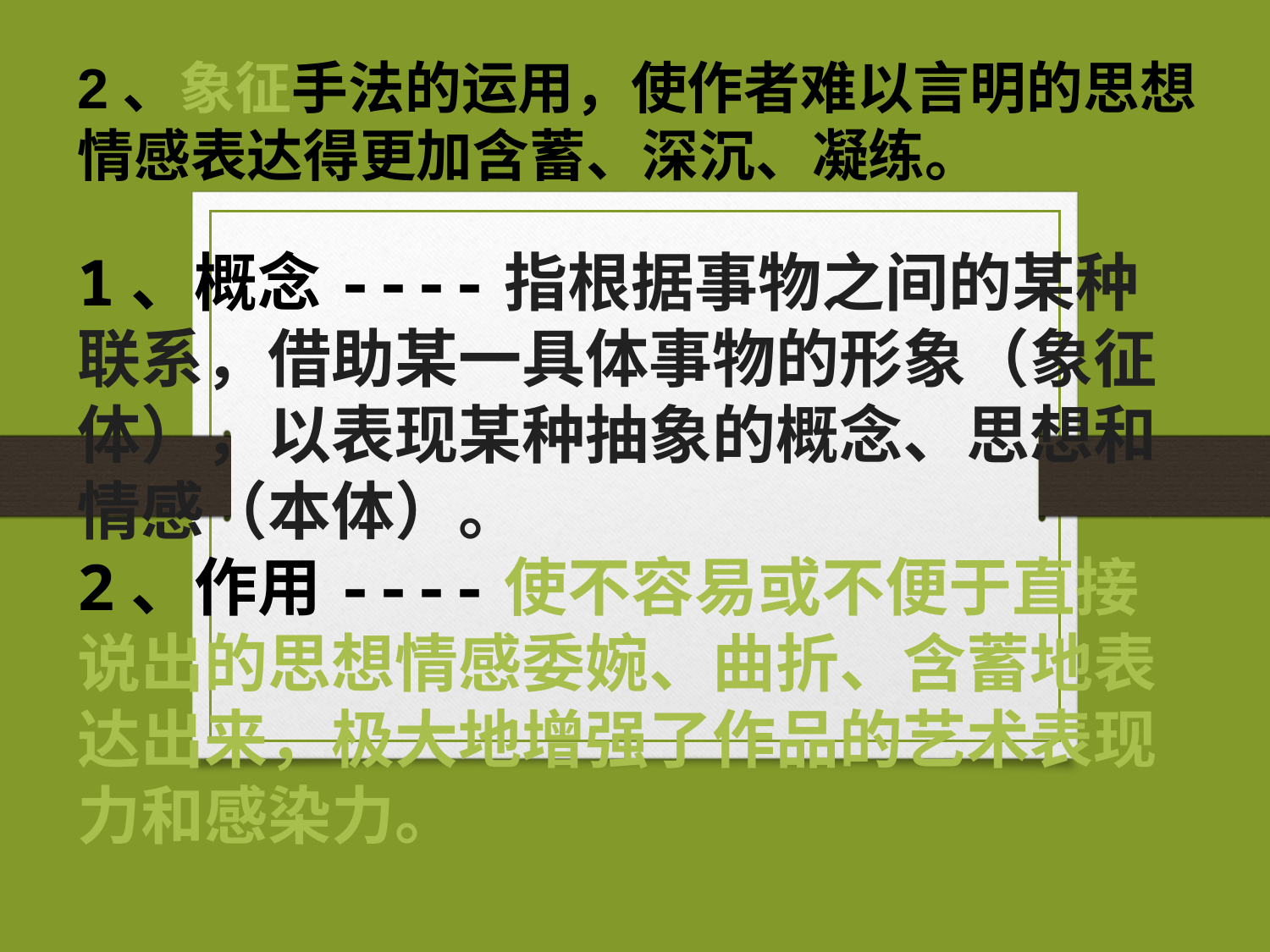

2、象征手法的运用，使作者难以言明的思想情感表达得更加含蓄、深沉、凝练。
1、概念----指根据事物之间的某种联系，借助某一具体事物的形象（象征体），以表现某种抽象的概念、思想和情感（本体）。
2、作用----使不容易或不便于直接说出的思想情感委婉、曲折、含蓄地表达出来，极大地增强了作品的艺术表现力和感染力。